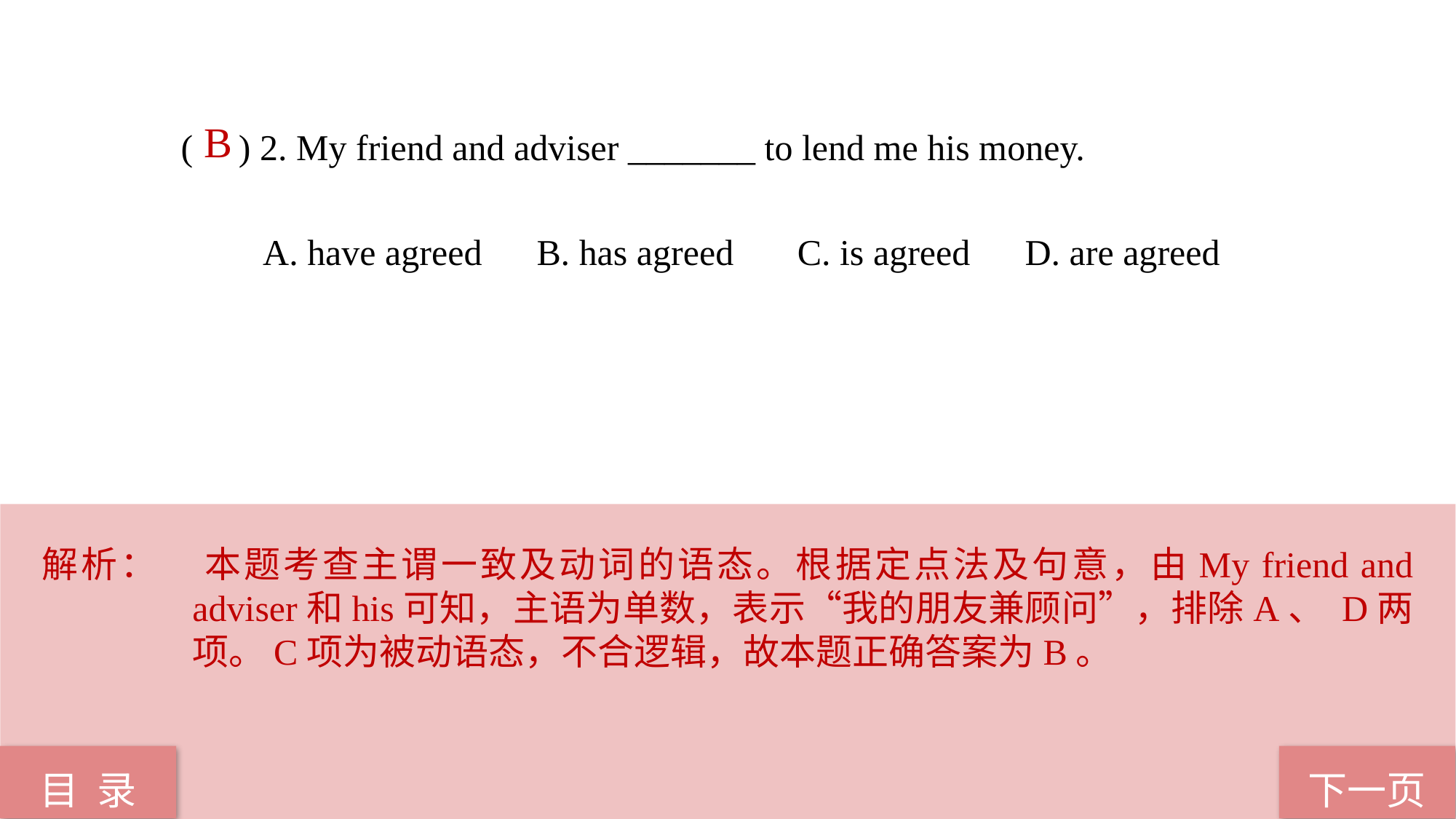

B
(     ) 2. My friend and adviser _______ to lend me his money.

         A. have agreed      B. has agreed       C. is agreed      D. are agreed
解析：	本题考查主谓一致及动词的语态。根据定点法及句意，由My friend and adviser和his可知，主语为单数，表示“我的朋友兼顾问”，排除A、 D两项。C项为被动语态，不合逻辑，故本题正确答案为B。